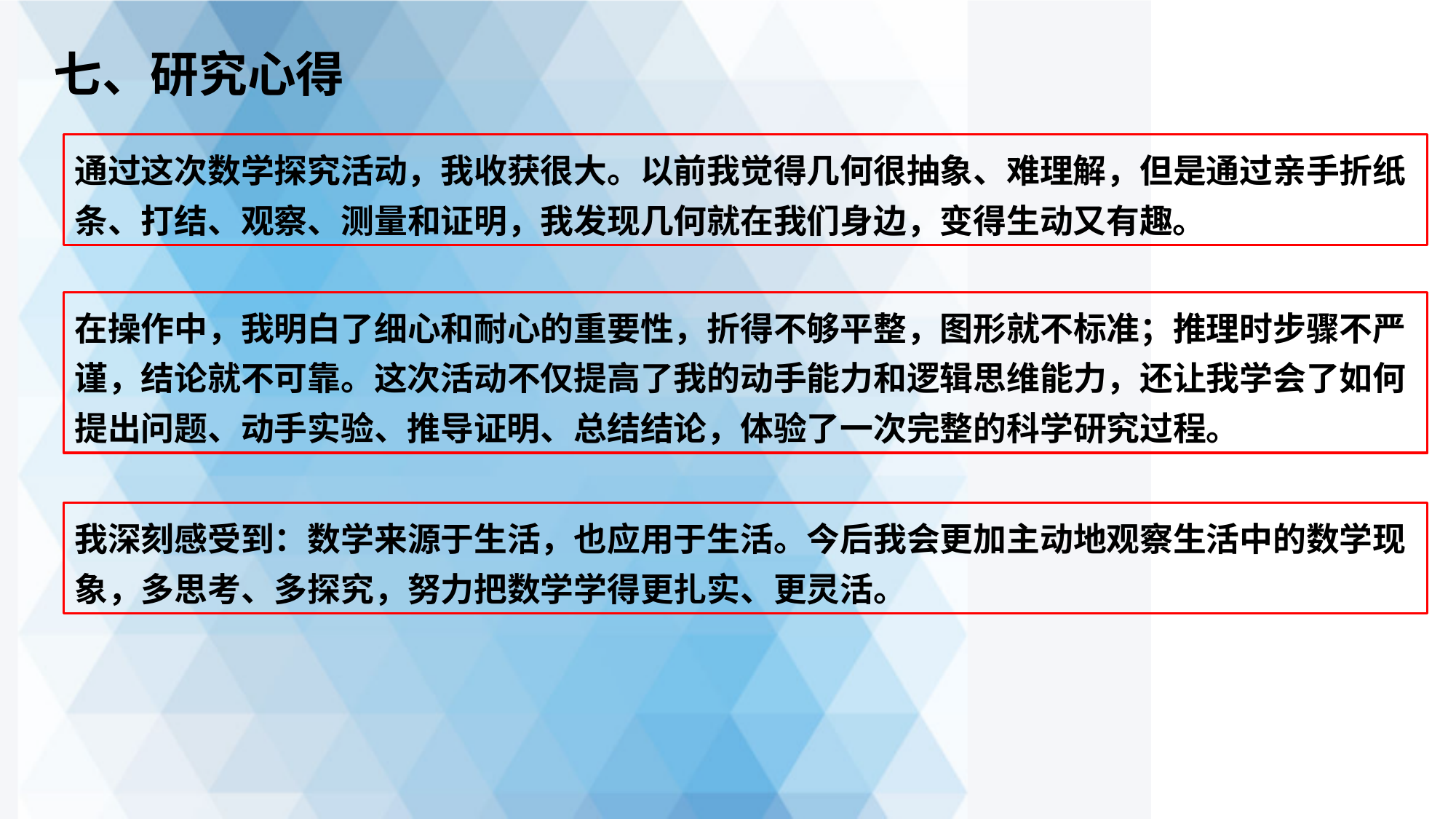

七、研究心得
通过这次数学探究活动，我收获很大。以前我觉得几何很抽象、难理解，但是通过亲手折纸条、打结、观察、测量和证明，我发现几何就在我们身边，变得生动又有趣。
在操作中，我明白了细心和耐心的重要性，折得不够平整，图形就不标准；推理时步骤不严谨，结论就不可靠。这次活动不仅提高了我的动手能力和逻辑思维能力，还让我学会了如何提出问题、动手实验、推导证明、总结结论，体验了一次完整的科学研究过程。
我深刻感受到：数学来源于生活，也应用于生活。今后我会更加主动地观察生活中的数学现象，多思考、多探究，努力把数学学得更扎实、更灵活。